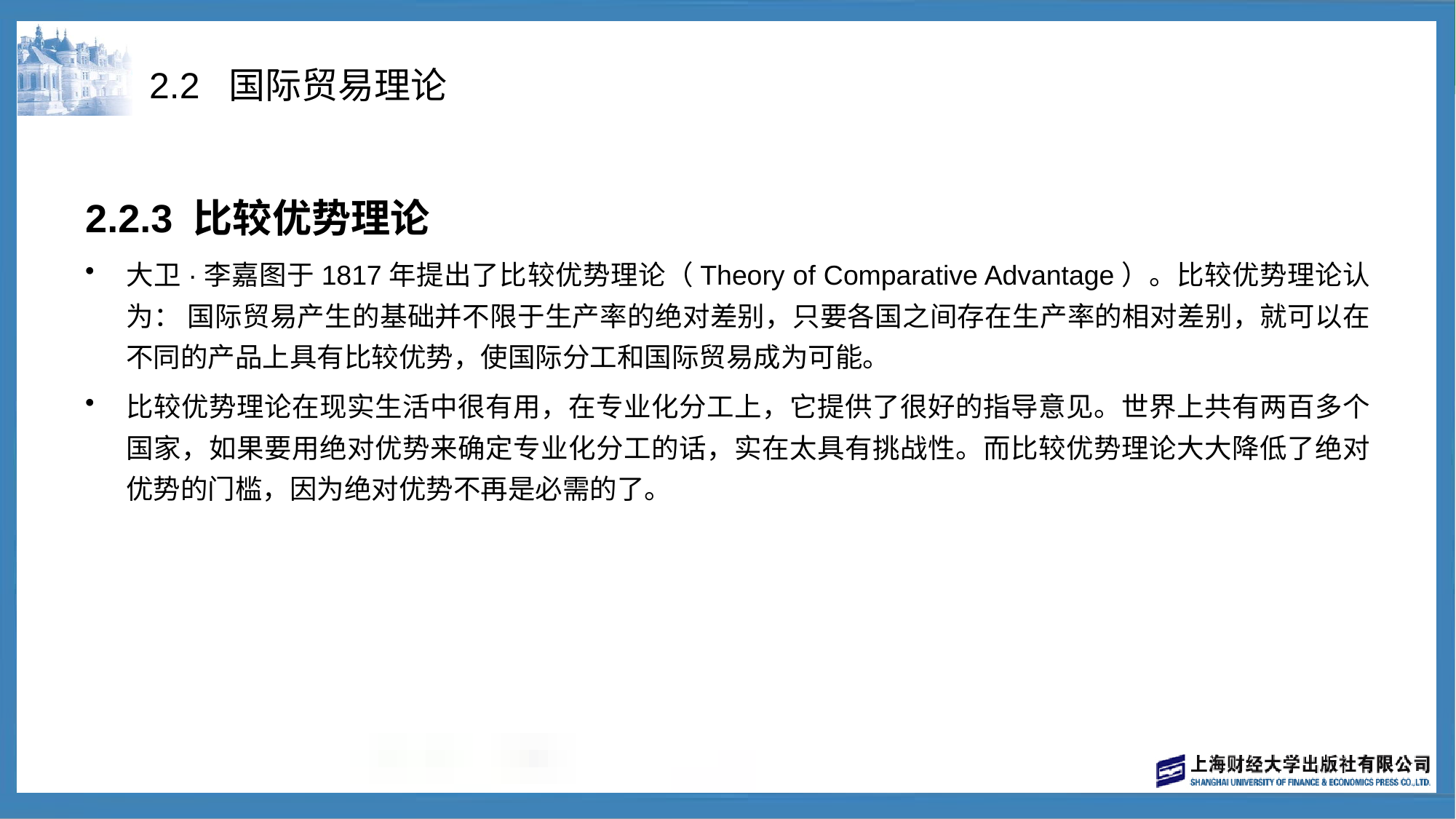

# 2.2  国际贸易理论
2.2.3 比较优势理论
大卫·李嘉图于1817年提出了比较优势理论（Theory of Comparative Advantage）。比较优势理论认为： 国际贸易产生的基础并不限于生产率的绝对差别，只要各国之间存在生产率的相对差别，就可以在不同的产品上具有比较优势，使国际分工和国际贸易成为可能。
比较优势理论在现实生活中很有用，在专业化分工上，它提供了很好的指导意见。世界上共有两百多个国家，如果要用绝对优势来确定专业化分工的话，实在太具有挑战性。而比较优势理论大大降低了绝对优势的门槛，因为绝对优势不再是必需的了。